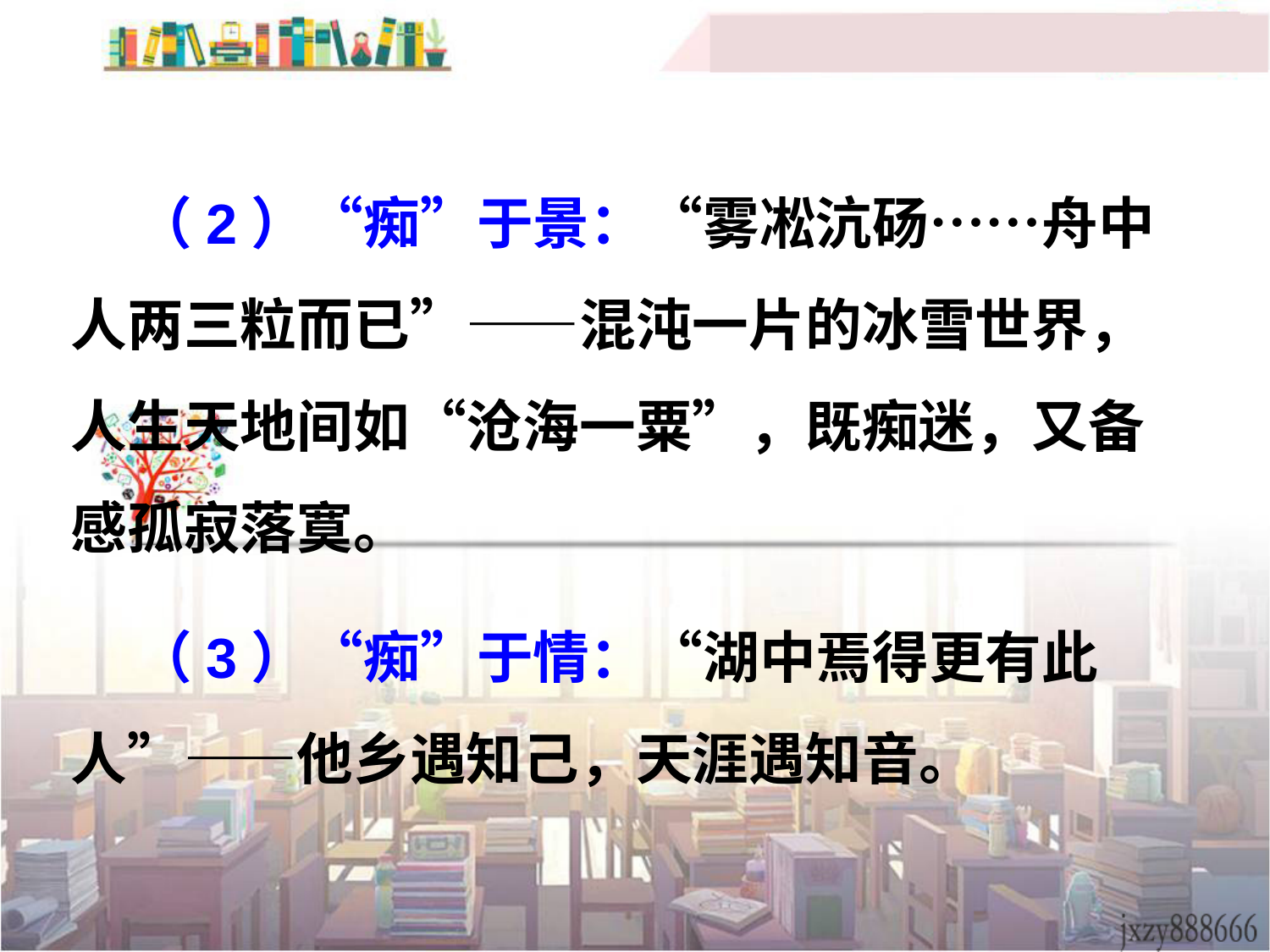

（2）“痴”于景：“雾凇沆砀……舟中人两三粒而已”——混沌一片的冰雪世界，人生天地间如“沧海一粟”，既痴迷，又备感孤寂落寞。
    （3）“痴”于情：“湖中焉得更有此人”——他乡遇知己，天涯遇知音。